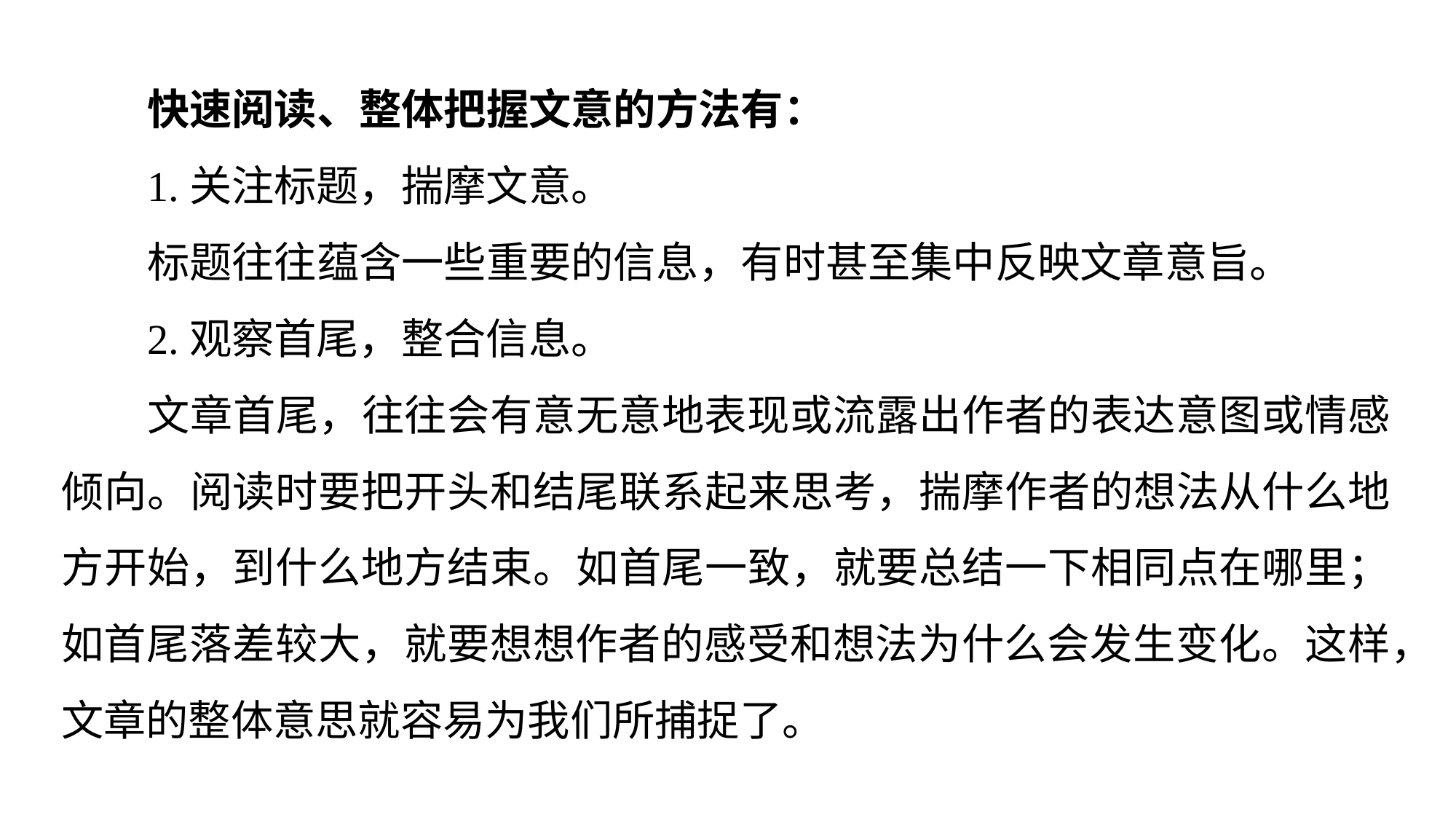

快速阅读、整体把握文意的方法有：
1.关注标题，揣摩文意。
标题往往蕴含一些重要的信息，有时甚至集中反映文章意旨。
2.观察首尾，整合信息。
文章首尾，往往会有意无意地表现或流露出作者的表达意图或情感倾向。阅读时要把开头和结尾联系起来思考，揣摩作者的想法从什么地方开始，到什么地方结束。如首尾一致，就要总结一下相同点在哪里；如首尾落差较大，就要想想作者的感受和想法为什么会发生变化。这样，文章的整体意思就容易为我们所捕捉了。